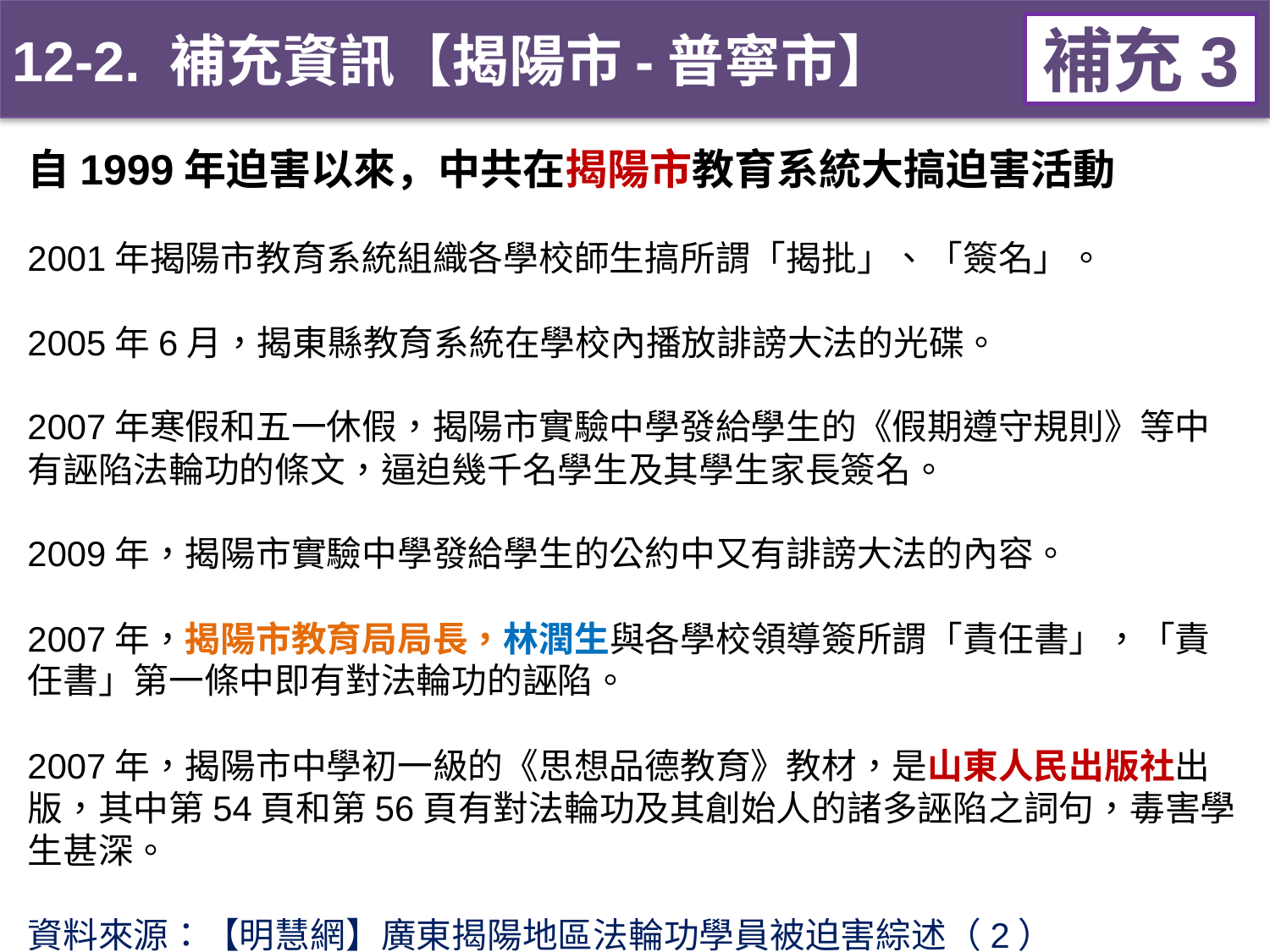

12-2. 補充資訊【揭陽市-普寧市】
補充3
自1999年迫害以來，中共在揭陽市教育系統大搞迫害活動

2001年揭陽市教育系統組織各學校師生搞所謂「揭批」、「簽名」。

2005年6月，揭東縣教育系統在學校內播放誹謗大法的光碟。

2007年寒假和五一休假，揭陽市實驗中學發給學生的《假期遵守規則》等中
有誣陷法輪功的條文，逼迫幾千名學生及其學生家長簽名。

2009年，揭陽市實驗中學發給學生的公約中又有誹謗大法的內容。

2007年，揭陽市教育局局長，林潤生與各學校領導簽所謂「責任書」，「責任書」第一條中即有對法輪功的誣陷。

2007年，揭陽市中學初一級的《思想品德教育》教材，是山東人民出版社出版，其中第54頁和第56頁有對法輪功及其創始人的諸多誣陷之詞句，毒害學生甚深。

資料來源：【明慧網】廣東揭陽地區法輪功學員被迫害綜述（2）